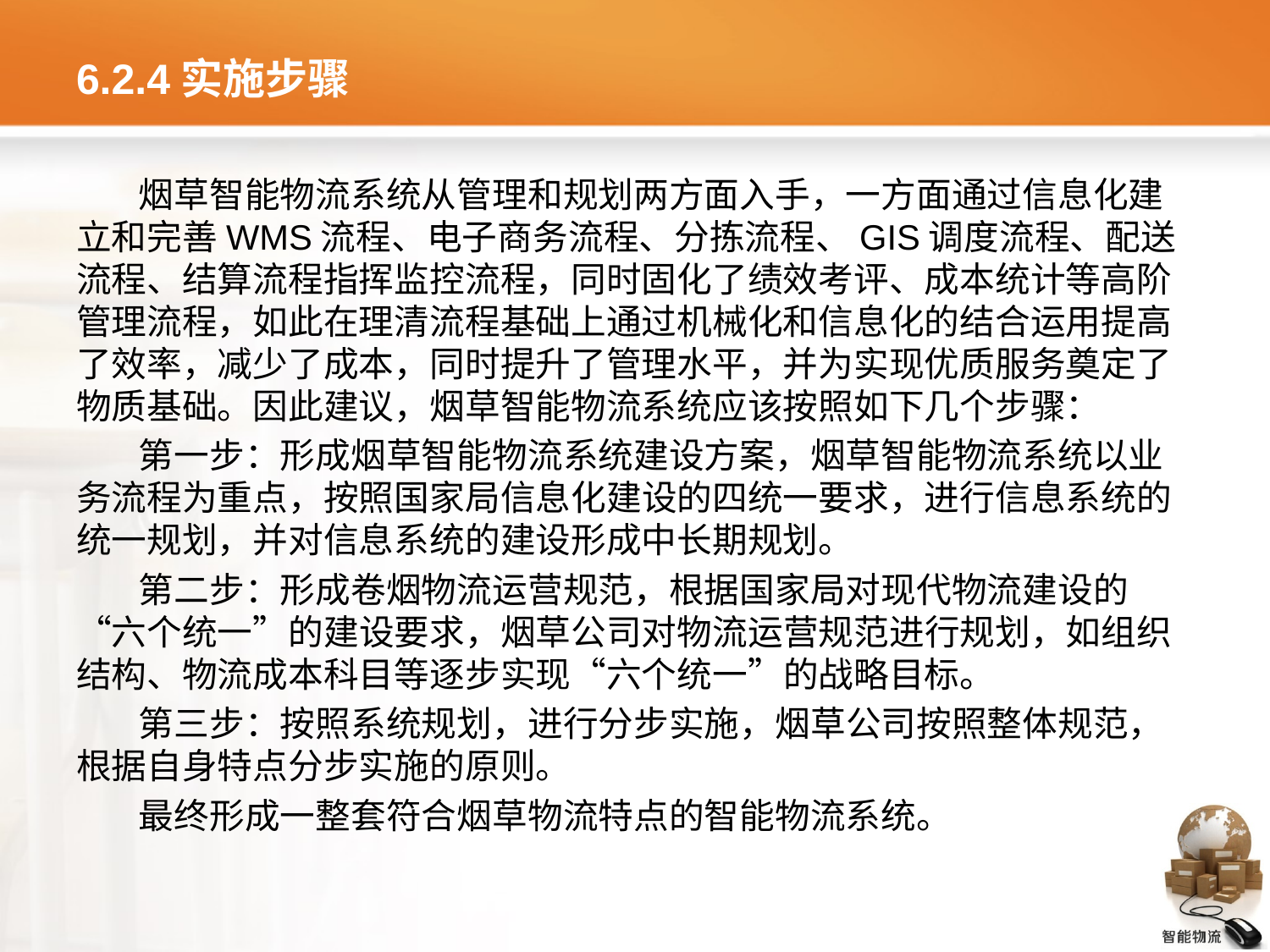

# 6.2.4实施步骤
烟草智能物流系统从管理和规划两方面入手，一方面通过信息化建立和完善WMS流程、电子商务流程、分拣流程、GIS调度流程、配送流程、结算流程指挥监控流程，同时固化了绩效考评、成本统计等高阶管理流程，如此在理清流程基础上通过机械化和信息化的结合运用提高了效率，减少了成本，同时提升了管理水平，并为实现优质服务奠定了物质基础。因此建议，烟草智能物流系统应该按照如下几个步骤：
第一步：形成烟草智能物流系统建设方案，烟草智能物流系统以业务流程为重点，按照国家局信息化建设的四统一要求，进行信息系统的统一规划，并对信息系统的建设形成中长期规划。
第二步：形成卷烟物流运营规范，根据国家局对现代物流建设的“六个统一”的建设要求，烟草公司对物流运营规范进行规划，如组织结构、物流成本科目等逐步实现“六个统一”的战略目标。
第三步：按照系统规划，进行分步实施，烟草公司按照整体规范，根据自身特点分步实施的原则。
最终形成一整套符合烟草物流特点的智能物流系统。